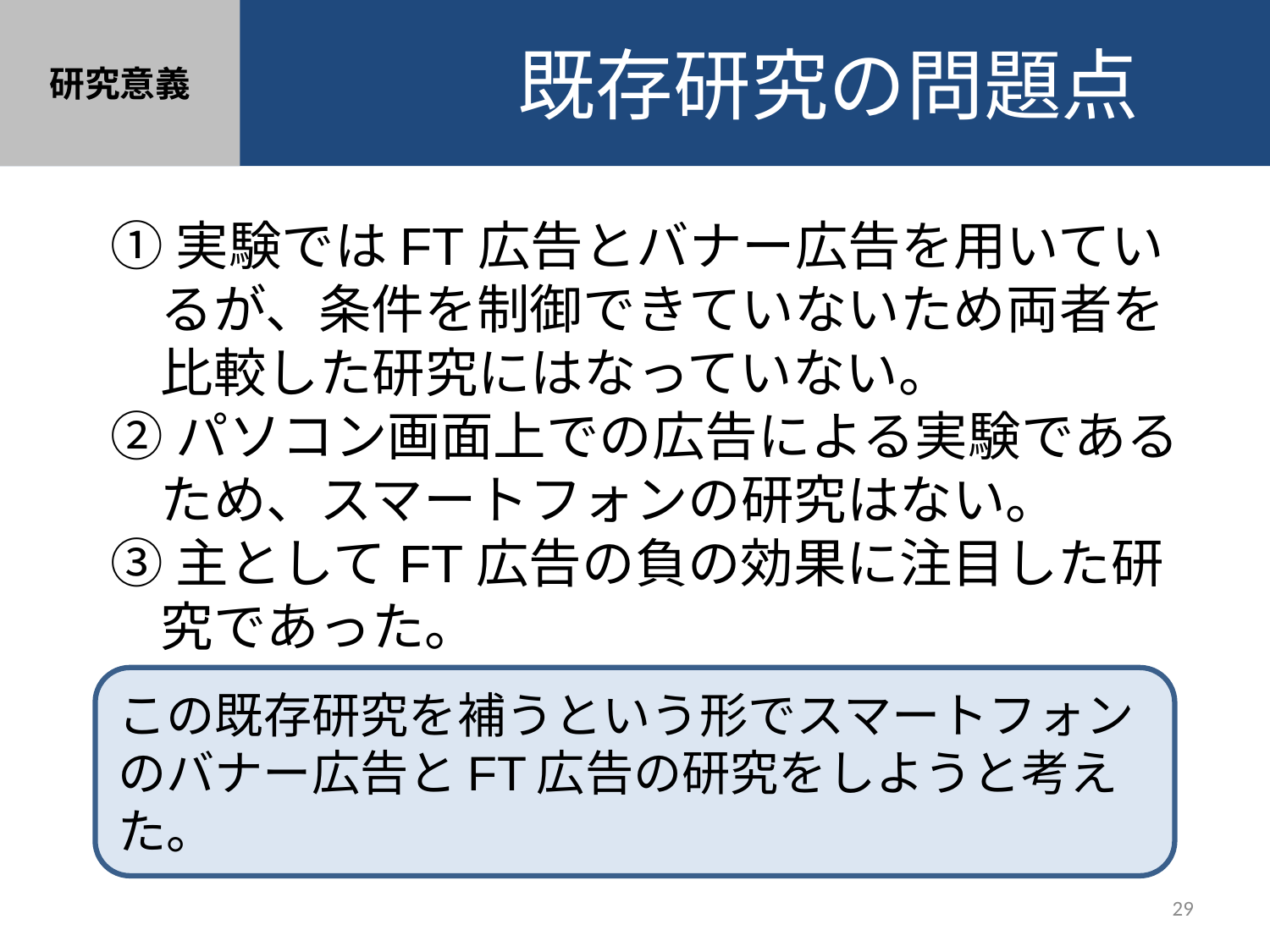

既存研究の問題点
研究意義
①実験ではFT広告とバナー広告を用いているが、条件を制御できていないため両者を比較した研究にはなっていない。
②パソコン画面上での広告による実験であるため、スマートフォンの研究はない。
③主としてFT広告の負の効果に注目した研究であった。
この既存研究を補うという形でスマートフォンのバナー広告とFT広告の研究をしようと考えた。
29